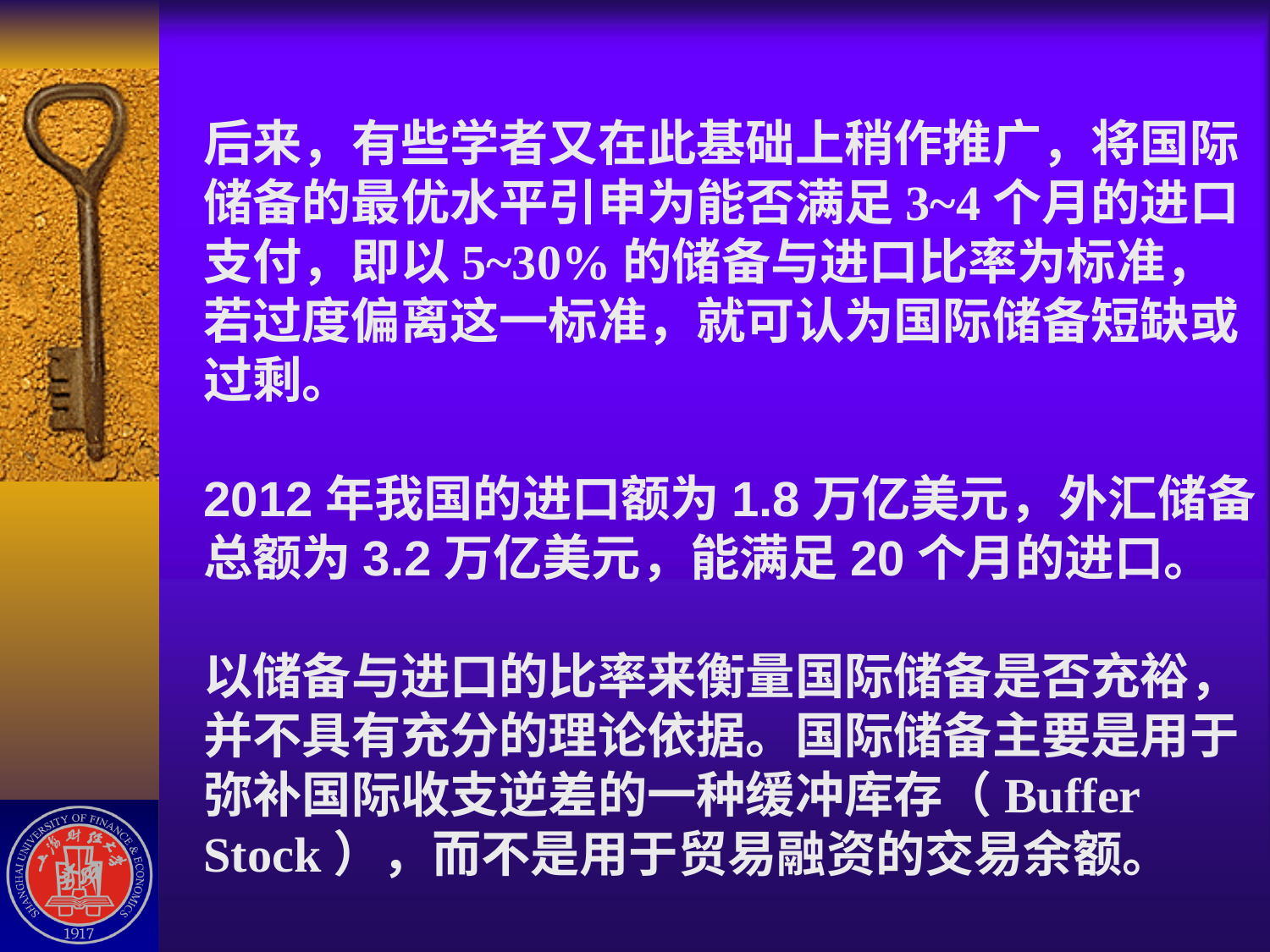

# 后来，有些学者又在此基础上稍作推广，将国际储备的最优水平引申为能否满足3~4个月的进口支付，即以5~30%的储备与进口比率为标准，若过度偏离这一标准，就可认为国际储备短缺或过剩。 2012年我国的进口额为1.8万亿美元，外汇储备总额为3.2万亿美元，能满足20个月的进口。 以储备与进口的比率来衡量国际储备是否充裕，并不具有充分的理论依据。国际储备主要是用于弥补国际收支逆差的一种缓冲库存（Buffer Stock），而不是用于贸易融资的交易余额。